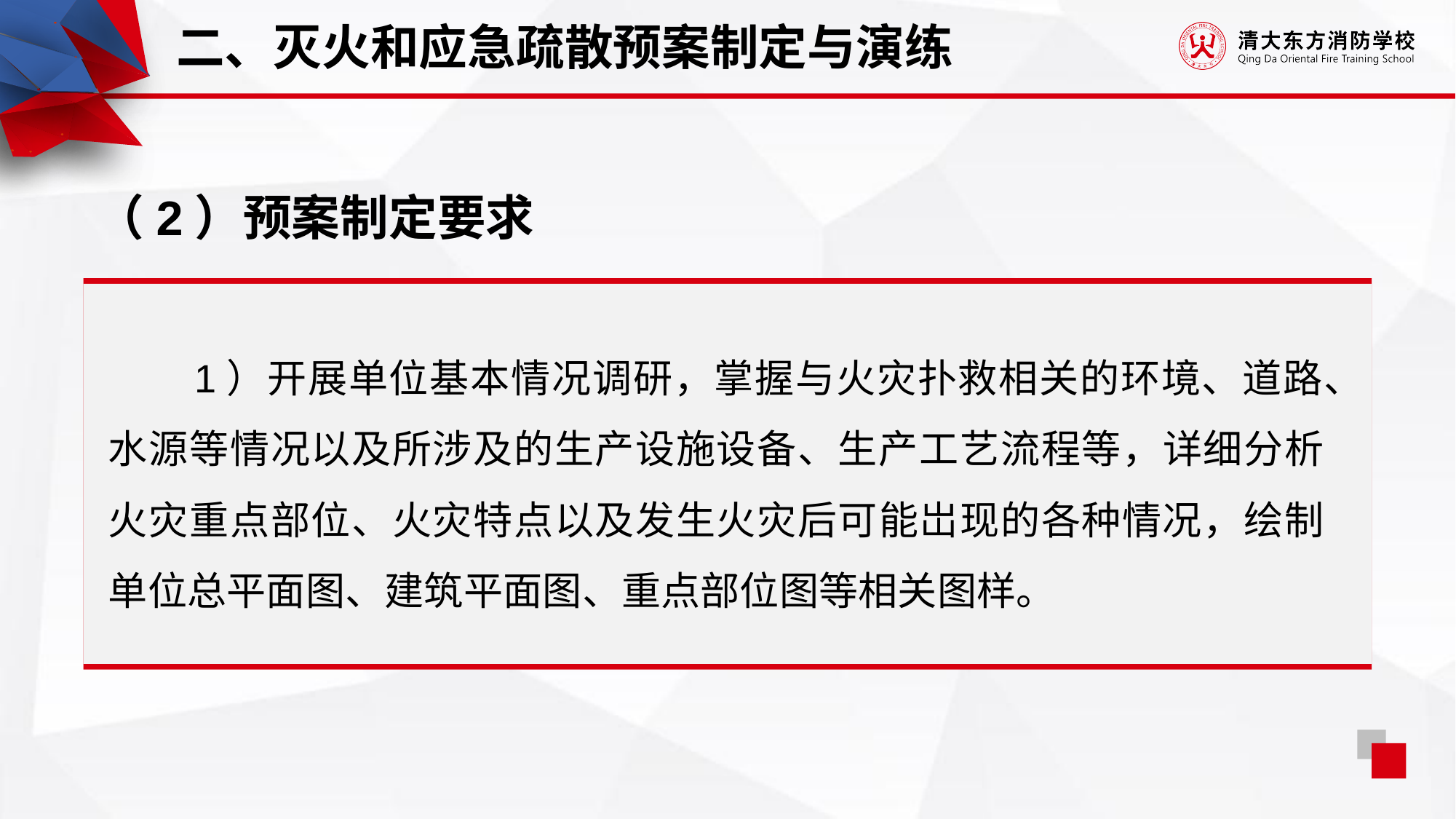

二、灭火和应急疏散预案制定与演练

（2）预案制定要求

1）开展单位基本情况调研，掌握与火灾扑救相关的环境、道路、水源等情况以及所涉及的生产设施设备、生产工艺流程等，详细分析火灾重点部位、火灾特点以及发生火灾后可能岀现的各种情况，绘制单位总平面图、建筑平面图、重点部位图等相关图样。